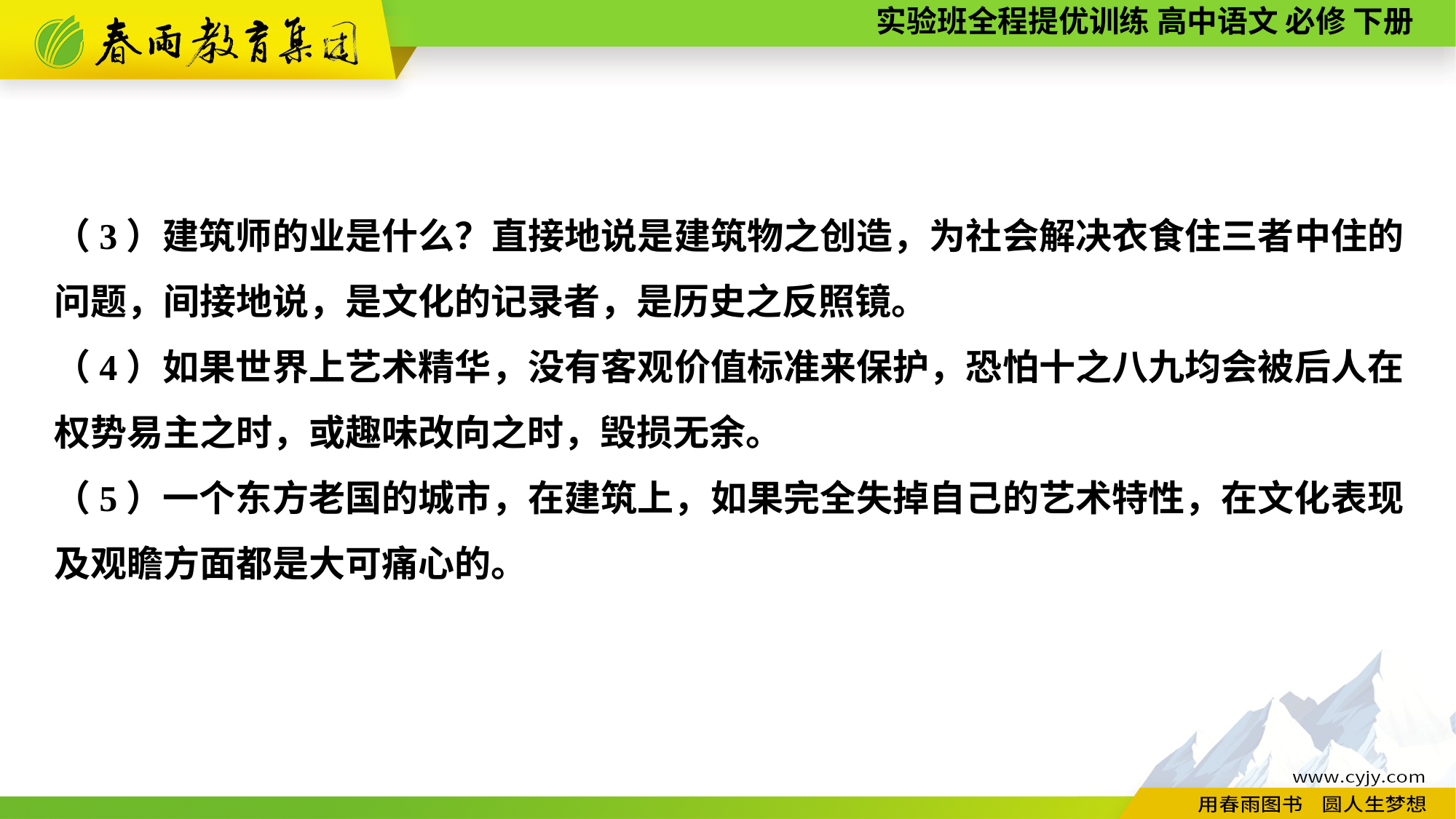

（3）建筑师的业是什么？直接地说是建筑物之创造，为社会解决衣食住三者中住的问题，间接地说，是文化的记录者，是历史之反照镜。
（4）如果世界上艺术精华，没有客观价值标准来保护，恐怕十之八九均会被后人在权势易主之时，或趣味改向之时，毁损无余。
（5）一个东方老国的城市，在建筑上，如果完全失掉自己的艺术特性，在文化表现及观瞻方面都是大可痛心的。